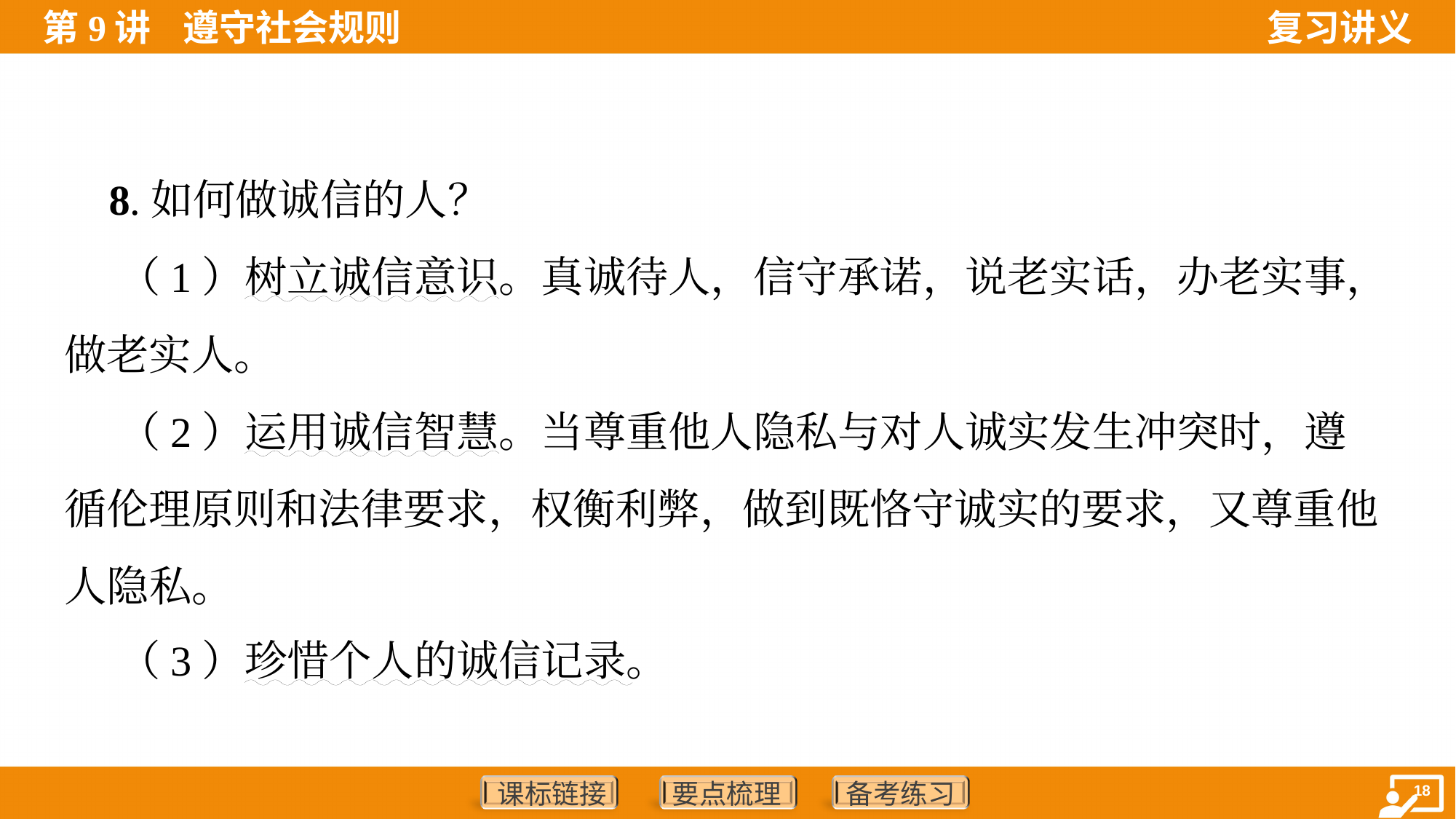

8.如何做诚信的人？
    （1）树立诚信意识。真诚待人，信守承诺，说老实话，办老实事，
做老实人。
    （2）运用诚信智慧。当尊重他人隐私与对人诚实发生冲突时，遵
循伦理原则和法律要求，权衡利弊，做到既恪守诚实的要求，又尊重他
人隐私。
    （3）珍惜个人的诚信记录。